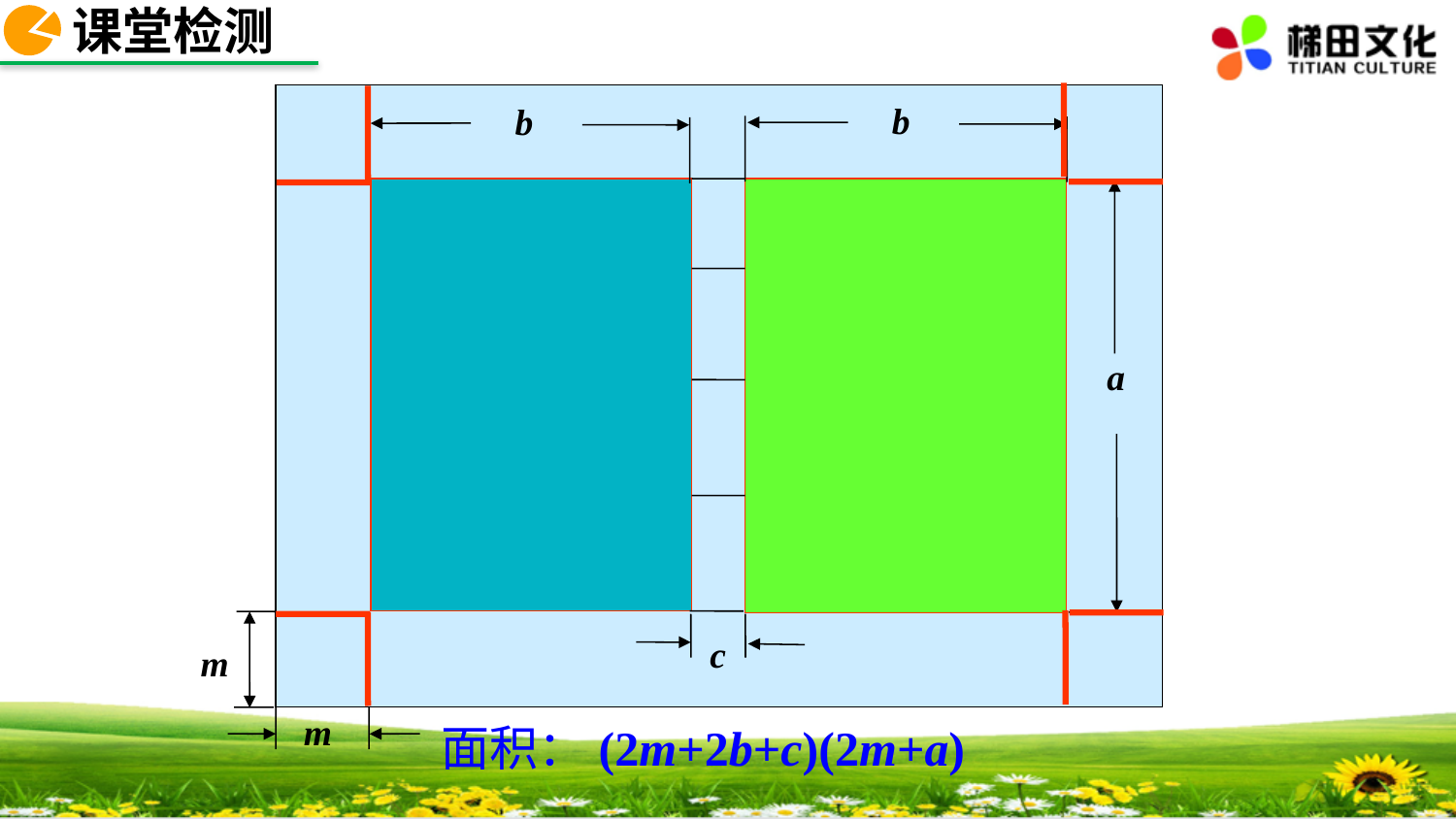

课堂检测

b

b

a

m

c

m

面积：(2m+2b+c)(2m+a)